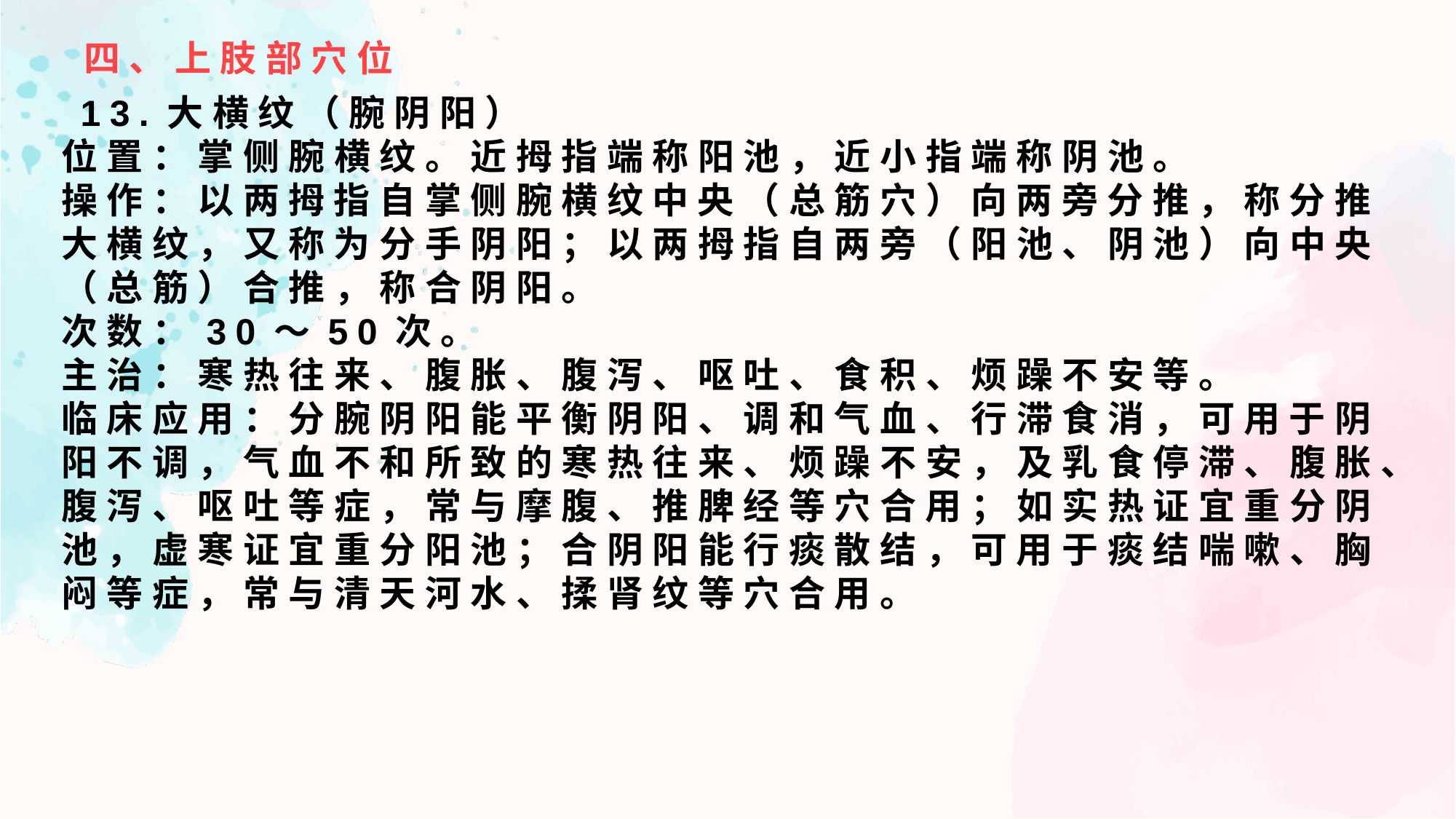

四、上肢部穴位
 13.大横纹（腕阴阳）
位置：掌侧腕横纹。近拇指端称阳池，近小指端称阴池。
操作：以两拇指自掌侧腕横纹中央（总筋穴）向两旁分推，称分推大横纹，又称为分手阴阳；以两拇指自两旁（阳池、阴池）向中央（总筋）合推，称合阴阳。
次数：30～50次。
主治：寒热往来、腹胀、腹泻、呕吐、食积、烦躁不安等。
临床应用：分腕阴阳能平衡阴阳、调和气血、行滞食消，可用于阴阳不调，气血不和所致的寒热往来、烦躁不安，及乳食停滞、腹胀、腹泻、呕吐等症，常与摩腹、推脾经等穴合用；如实热证宜重分阴池，虚寒证宜重分阳池；合阴阳能行痰散结，可用于痰结喘嗽、胸闷等症，常与清天河水、揉肾纹等穴合用。